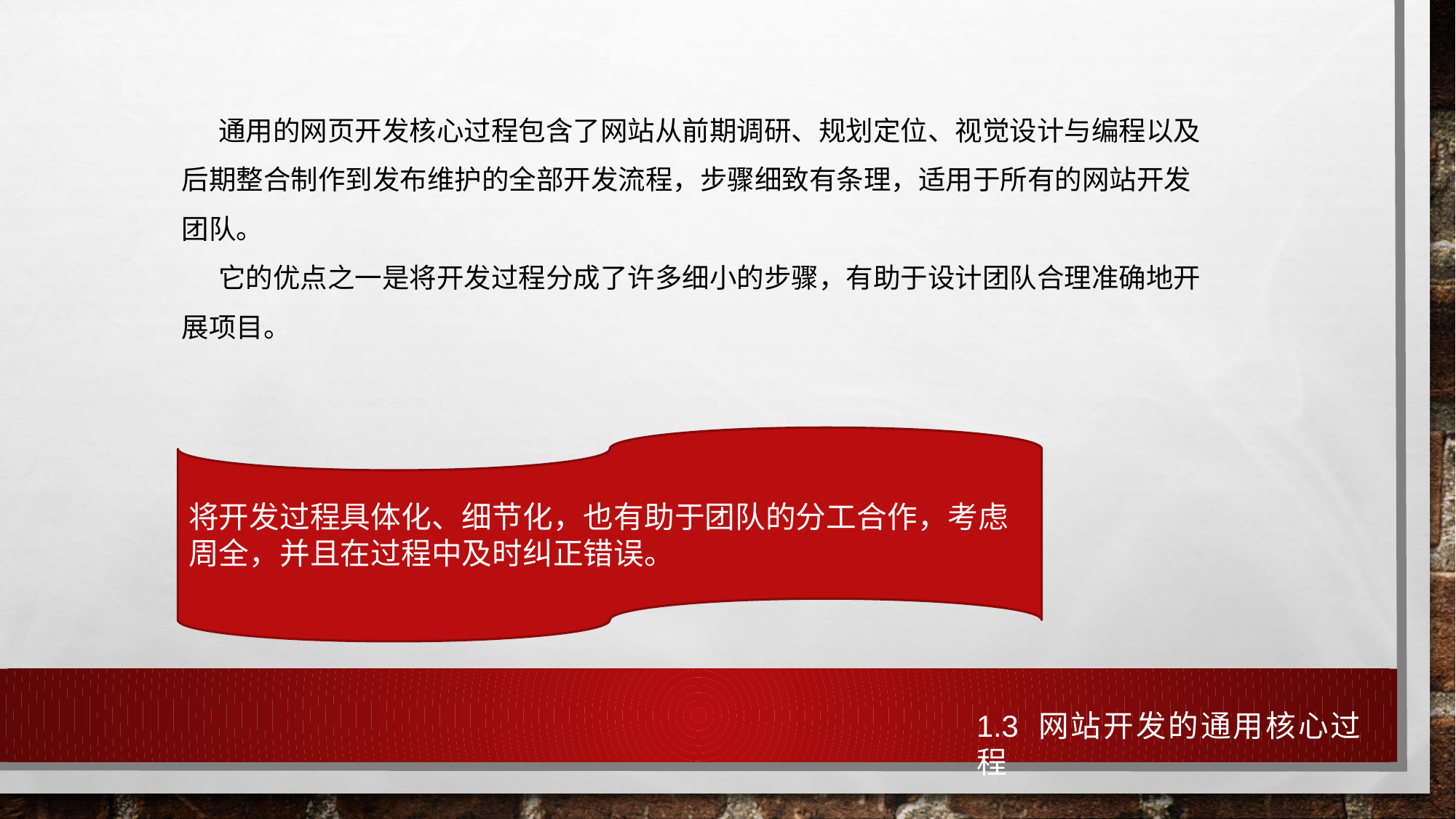

通用的网页开发核心过程包含了网站从前期调研、规划定位、视觉设计与编程以及后期整合制作到发布维护的全部开发流程，步骤细致有条理，适用于所有的网站开发团队。
它的优点之一是将开发过程分成了许多细小的步骤，有助于设计团队合理准确地开展项目。
将开发过程具体化、细节化，也有助于团队的分工合作，考虑周全，并且在过程中及时纠正错误。
1.3 网站开发的通用核心过程